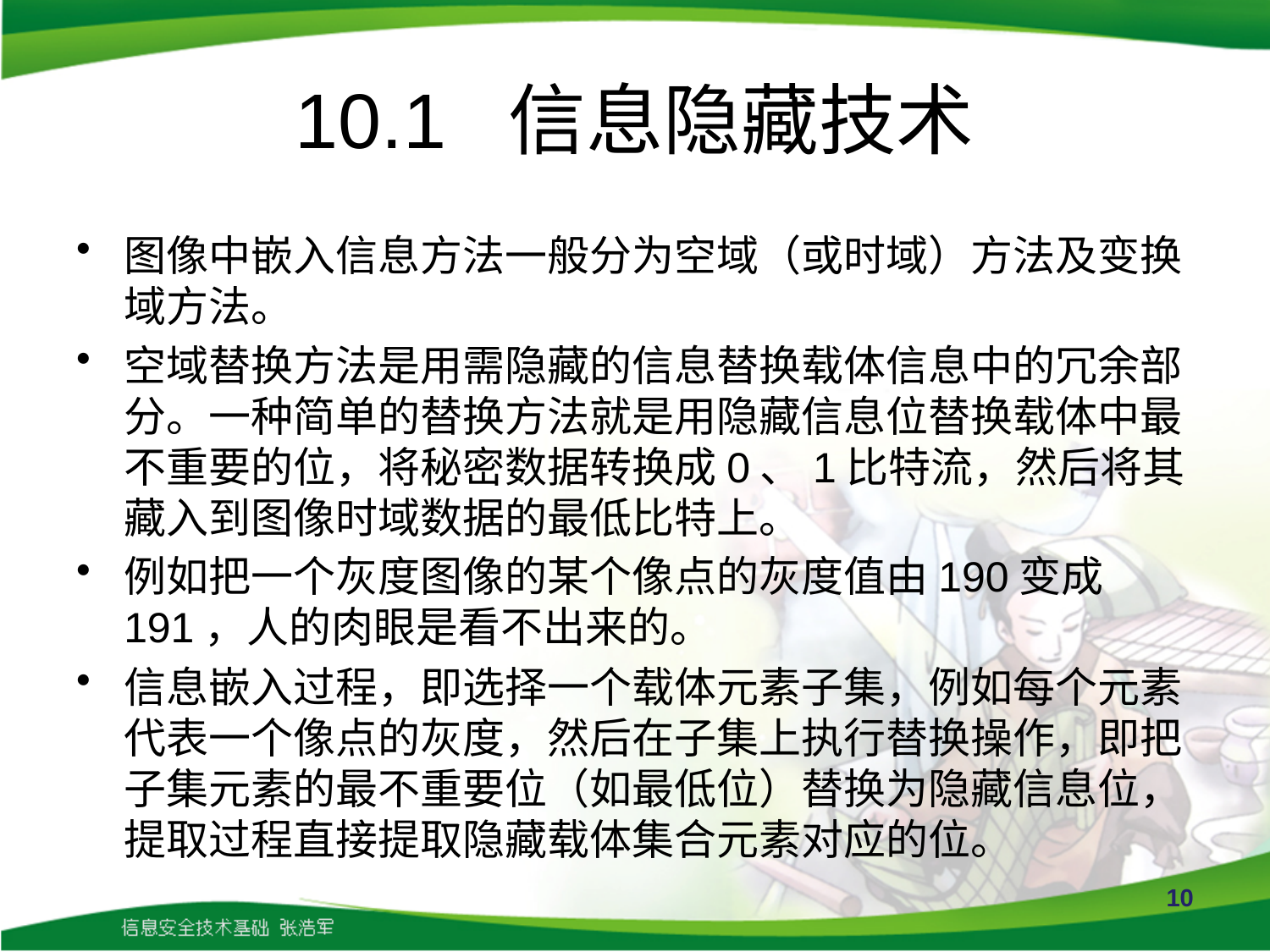

# 10.1  信息隐藏技术
图像中嵌入信息方法一般分为空域（或时域）方法及变换域方法。
空域替换方法是用需隐藏的信息替换载体信息中的冗余部分。一种简单的替换方法就是用隐藏信息位替换载体中最不重要的位，将秘密数据转换成0、1比特流，然后将其藏入到图像时域数据的最低比特上。
例如把一个灰度图像的某个像点的灰度值由190变成191，人的肉眼是看不出来的。
信息嵌入过程，即选择一个载体元素子集，例如每个元素代表一个像点的灰度，然后在子集上执行替换操作，即把子集元素的最不重要位（如最低位）替换为隐藏信息位，提取过程直接提取隐藏载体集合元素对应的位。

10